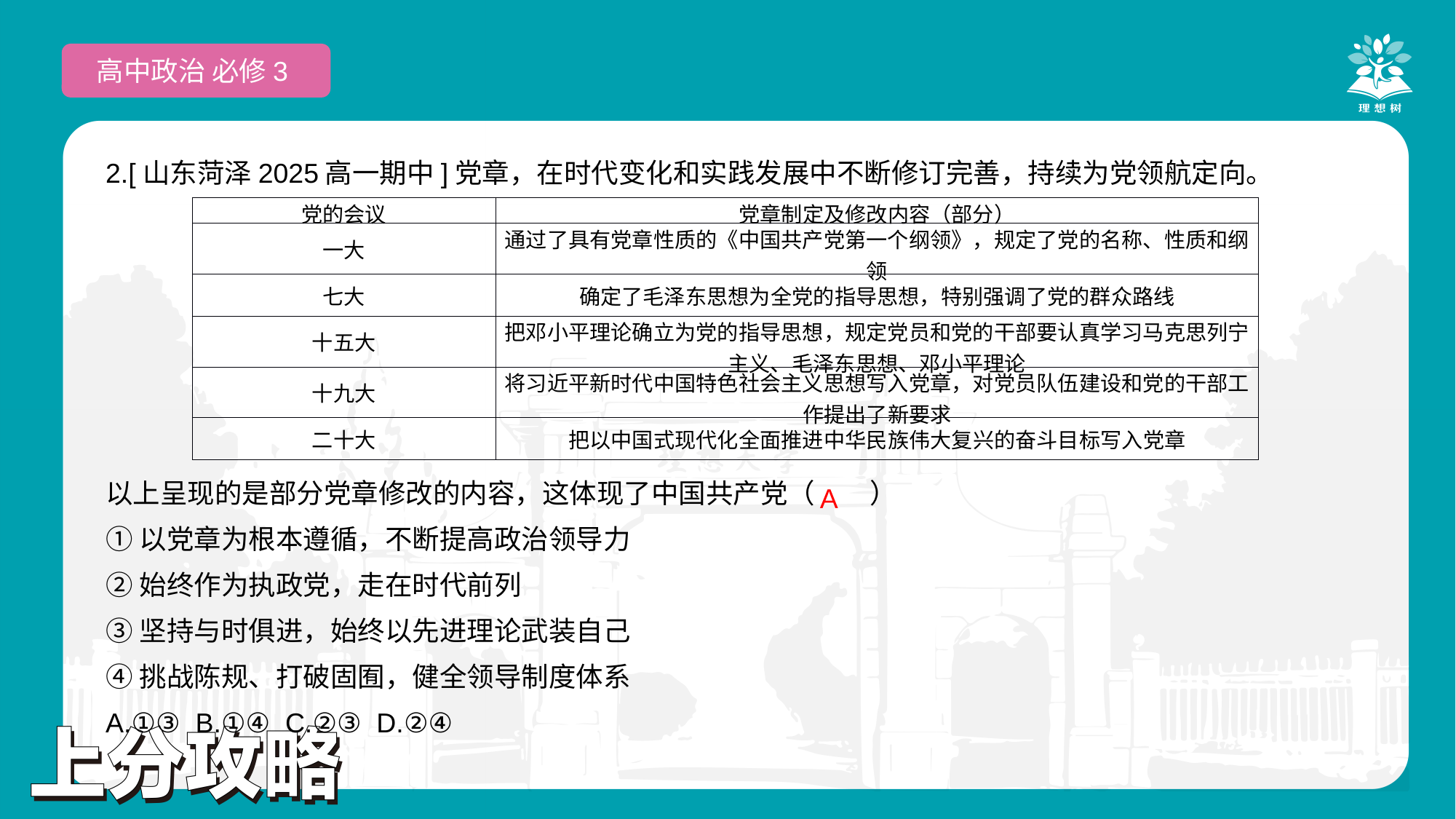

高中政治 必修3
2.[山东菏泽2025高一期中]党章，在时代变化和实践发展中不断修订完善，持续为党领航定向。

以上呈现的是部分党章修改的内容，这体现了中国共产党（　　）
①以党章为根本遵循，不断提高政治领导力
②始终作为执政党，走在时代前列
③坚持与时俱进，始终以先进理论武装自己
④挑战陈规、打破固囿，健全领导制度体系
A.①③  B.①④  C.②③  D.②④
| 党的会议 | 党章制定及修改内容（部分） |
| --- | --- |
| 一大 | 通过了具有党章性质的《中国共产党第一个纲领》，规定了党的名称、性质和纲领 |
| 七大 | 确定了毛泽东思想为全党的指导思想，特别强调了党的群众路线 |
| 十五大 | 把邓小平理论确立为党的指导思想，规定党员和党的干部要认真学习马克思列宁主义、毛泽东思想、邓小平理论 |
| 十九大 | 将习近平新时代中国特色社会主义思想写入党章，对党员队伍建设和党的干部工作提出了新要求 |
| 二十大 | 把以中国式现代化全面推进中华民族伟大复兴的奋斗目标写入党章 |
 A